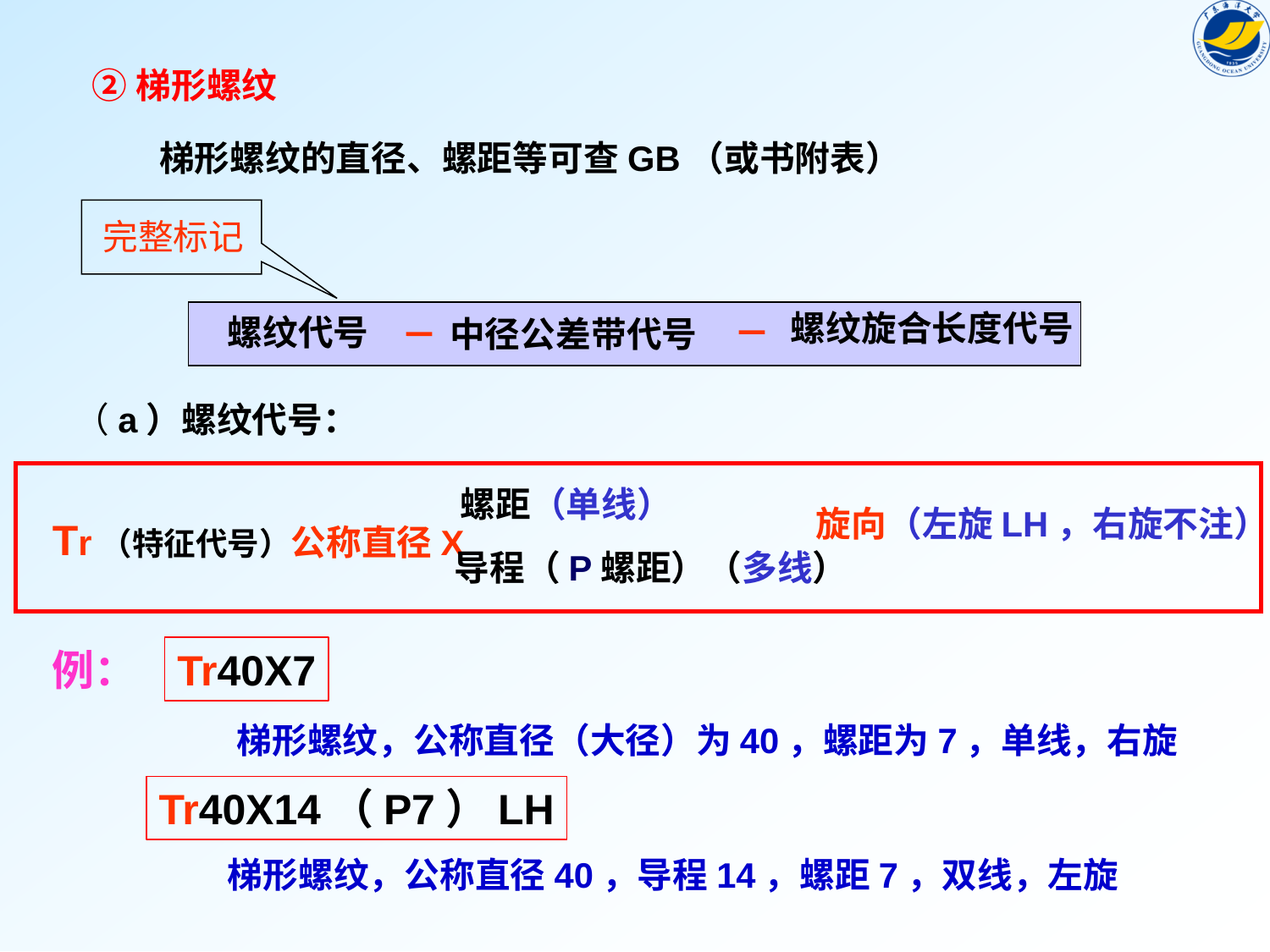

②梯形螺纹
梯形螺纹的直径、螺距等可查GB（或书附表）

完整标记
螺纹旋合长度代号

螺纹代号
中径公差带代号

（a）螺纹代号：

螺距（单线）
旋向（左旋LH，右旋不注）
Tr（特征代号）公称直径X
导程（P螺距）（多线）
例：
Tr40X7
梯形螺纹，公称直径（大径）为40，螺距为7，单线，右旋
Tr40X14（P7）LH
梯形螺纹，公称直径40，导程14，螺距7，双线，左旋